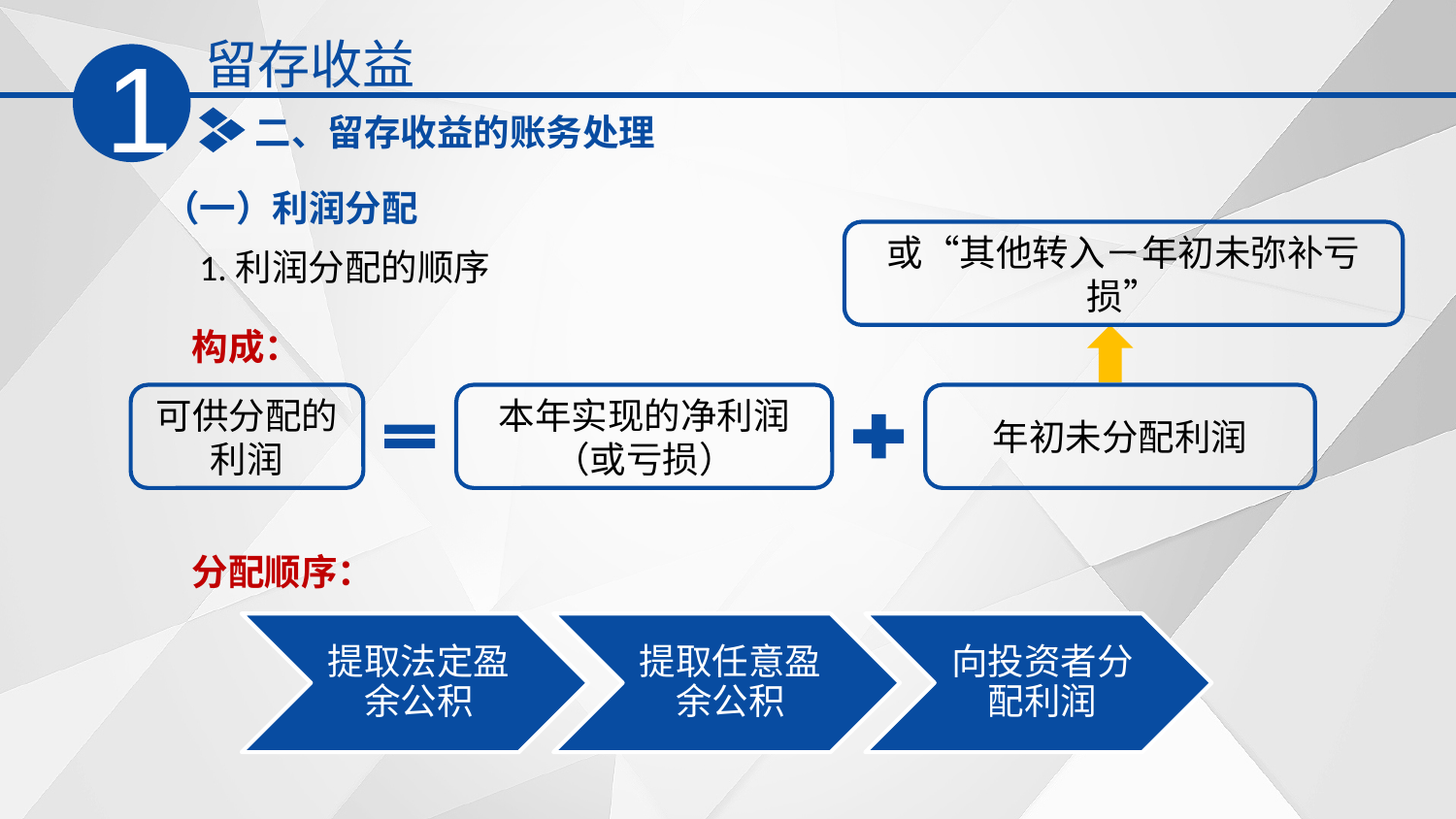

留存收益
1

二、留存收益的账务处理

（一）利润分配
或“其他转入－年初未弥补亏损”
1.利润分配的顺序
构成：

提取法定盈余公积
提取任意盈余公积
向投资者分配利润
可供分配的利润
本年实现的净利润（或亏损）
年初未分配利润

分配顺序：